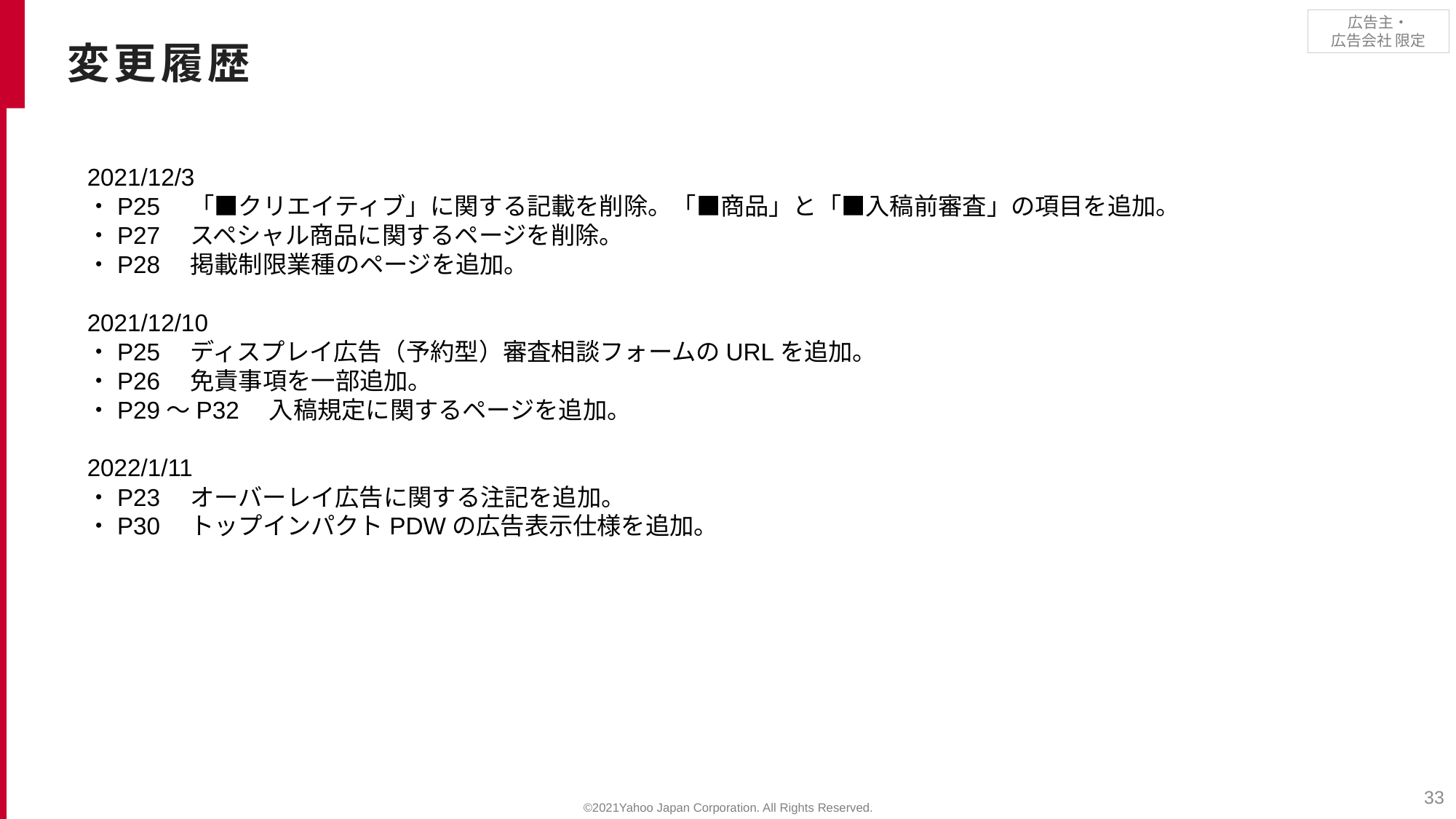

変更履歴
2021/12/3
・P25　「■クリエイティブ」に関する記載を削除。「■商品」と「■入稿前審査」の項目を追加。
・P27　スペシャル商品に関するページを削除。
・P28　掲載制限業種のページを追加。

2021/12/10
・P25　ディスプレイ広告（予約型）審査相談フォームのURLを追加。
・P26　免責事項を一部追加。
・P29～P32　入稿規定に関するページを追加。

2022/1/11
・P23　オーバーレイ広告に関する注記を追加。
・P30　トップインパクトPDWの広告表示仕様を追加。
33